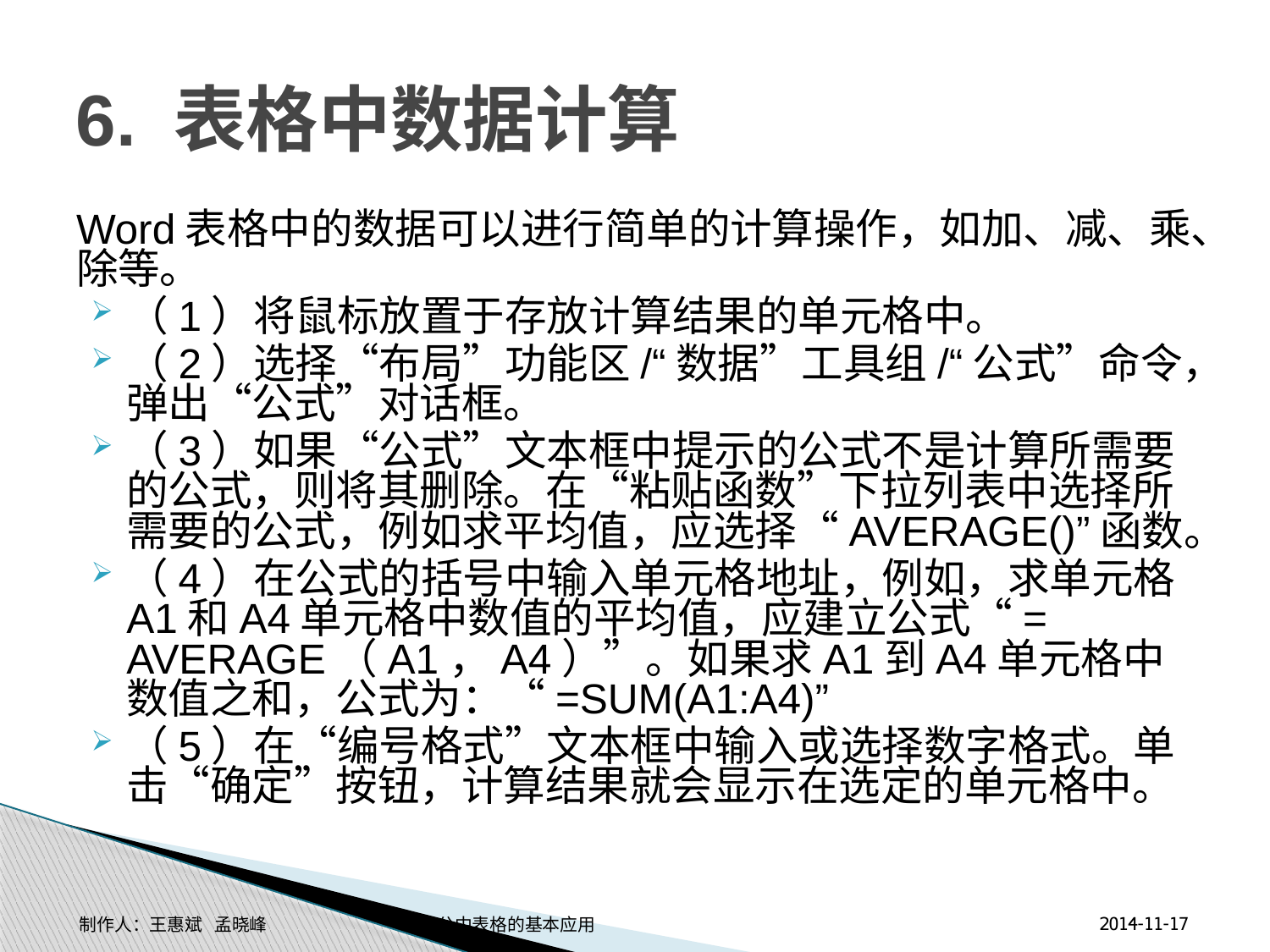

# 6. 表格中数据计算
Word表格中的数据可以进行简单的计算操作，如加、减、乘、除等。
（1）将鼠标放置于存放计算结果的单元格中。
（2）选择“布局”功能区/“数据”工具组/“公式”命令，弹出“公式”对话框。
（3）如果“公式”文本框中提示的公式不是计算所需要的公式，则将其删除。在“粘贴函数”下拉列表中选择所需要的公式，例如求平均值，应选择“AVERAGE()”函数。
（4）在公式的括号中输入单元格地址，例如，求单元格A1和A4单元格中数值的平均值，应建立公式“= AVERAGE（A1，A4）”。如果求A1到A4单元格中数值之和，公式为：“=SUM(A1:A4)”
（5）在“编号格式”文本框中输入或选择数字格式。单击“确定”按钮，计算结果就会显示在选定的单元格中。
2014-11-17
制作人：王惠斌   孟晓峰                                      办公中表格的基本应用